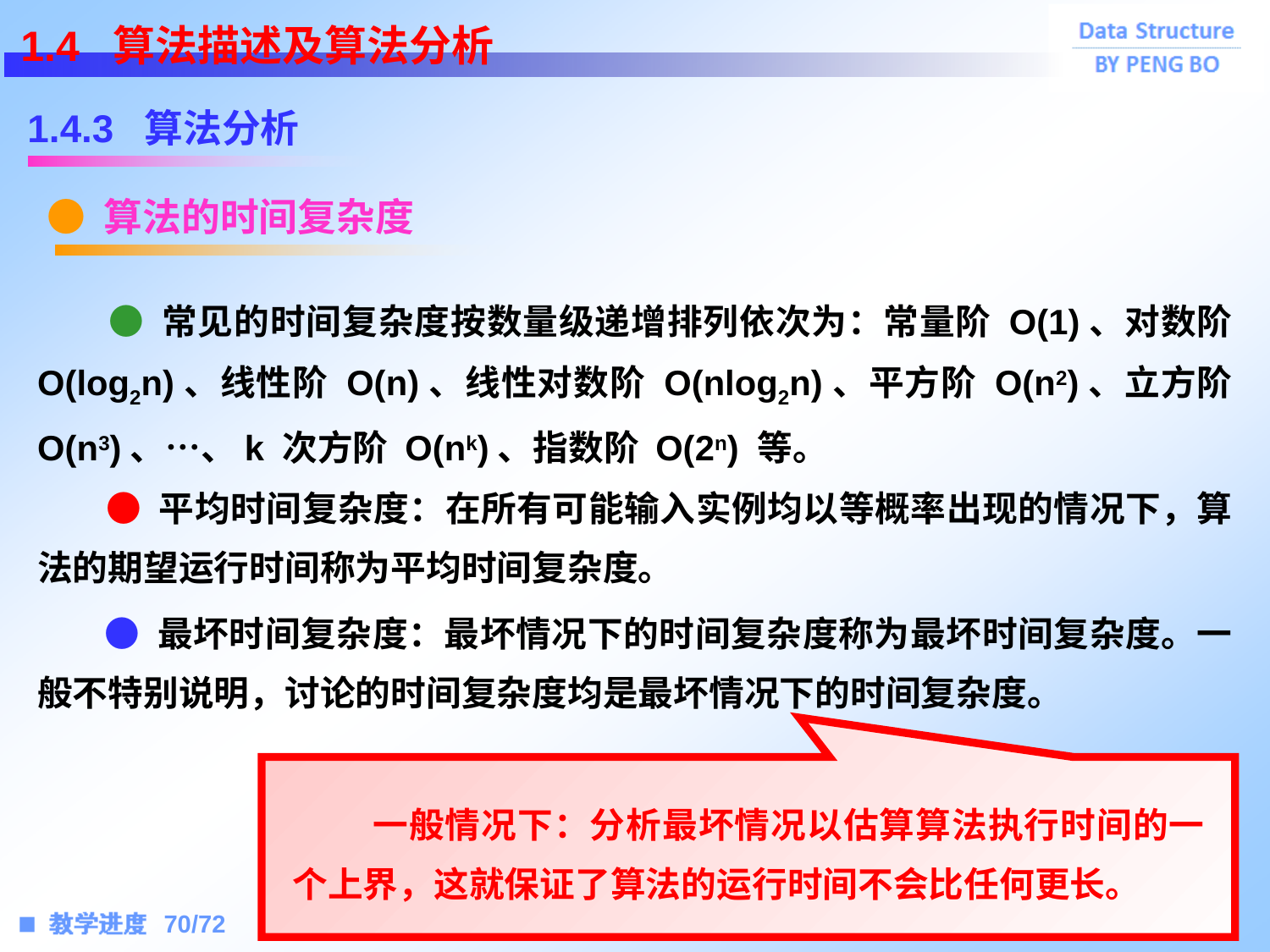

1.4  算法描述及算法分析

1.4.3  算法分析

● 算法的时间复杂度

        ● 常见的时间复杂度按数量级递增排列依次为：常量阶 O(1)、对数阶 O(log2n)、线性阶 O(n)、线性对数阶 O(nlog2n)、平方阶 O(n2)、立方阶 O(n3)、…、k 次方阶 O(nk)、指数阶 O(2n) 等。
        ● 平均时间复杂度：在所有可能输入实例均以等概率出现的情况下，算法的期望运行时间称为平均时间复杂度。
        ● 最坏时间复杂度：最坏情况下的时间复杂度称为最坏时间复杂度。一般不特别说明，讨论的时间复杂度均是最坏情况下的时间复杂度。

        一般情况下：分析最坏情况以估算算法执行时间的一个上界，这就保证了算法的运行时间不会比任何更长。